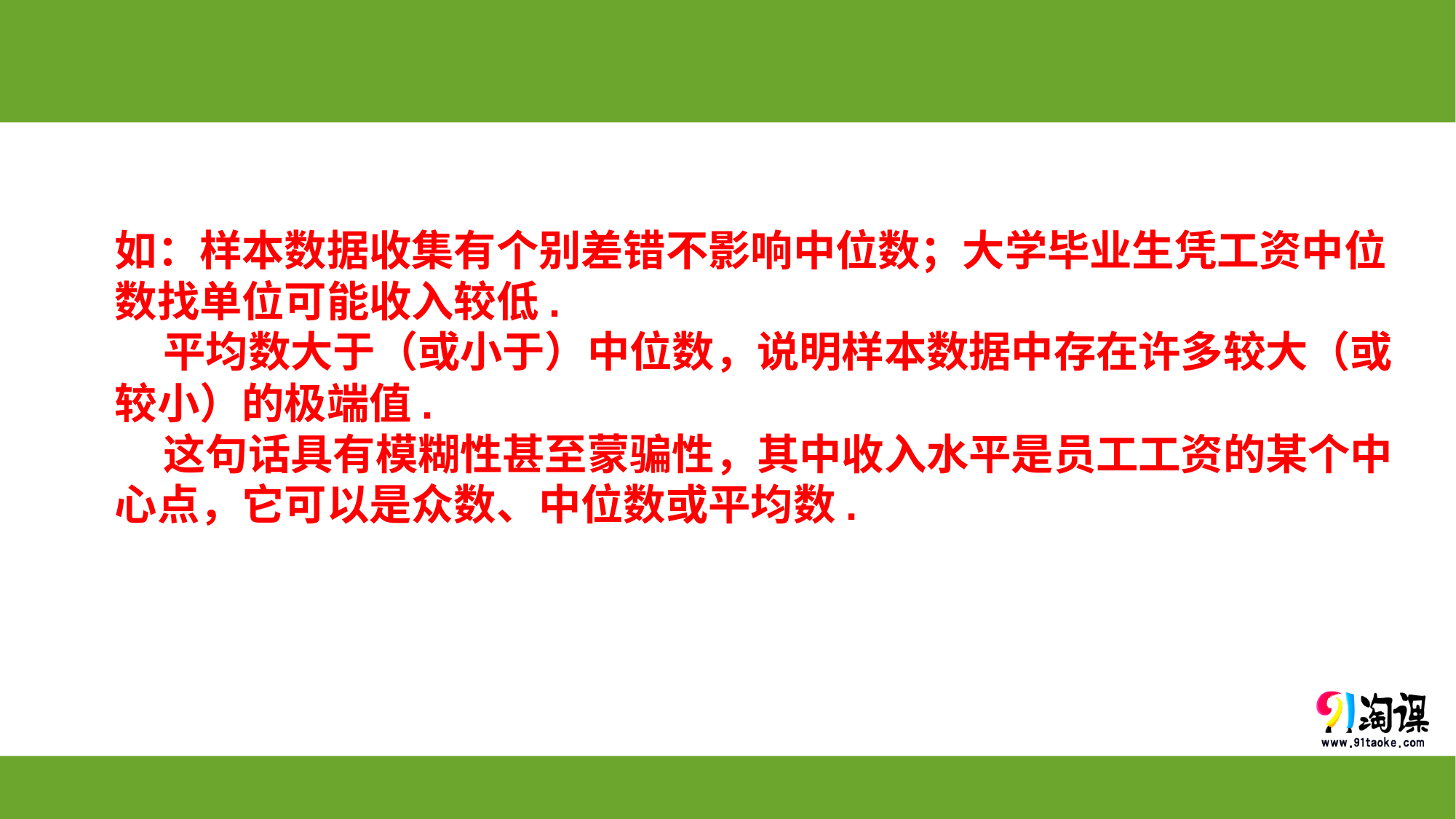

如：样本数据收集有个别差错不影响中位数；大学毕业生凭工资中位数找单位可能收入较低.
    平均数大于（或小于）中位数，说明样本数据中存在许多较大（或较小）的极端值.
    这句话具有模糊性甚至蒙骗性，其中收入水平是员工工资的某个中心点，它可以是众数、中位数或平均数.